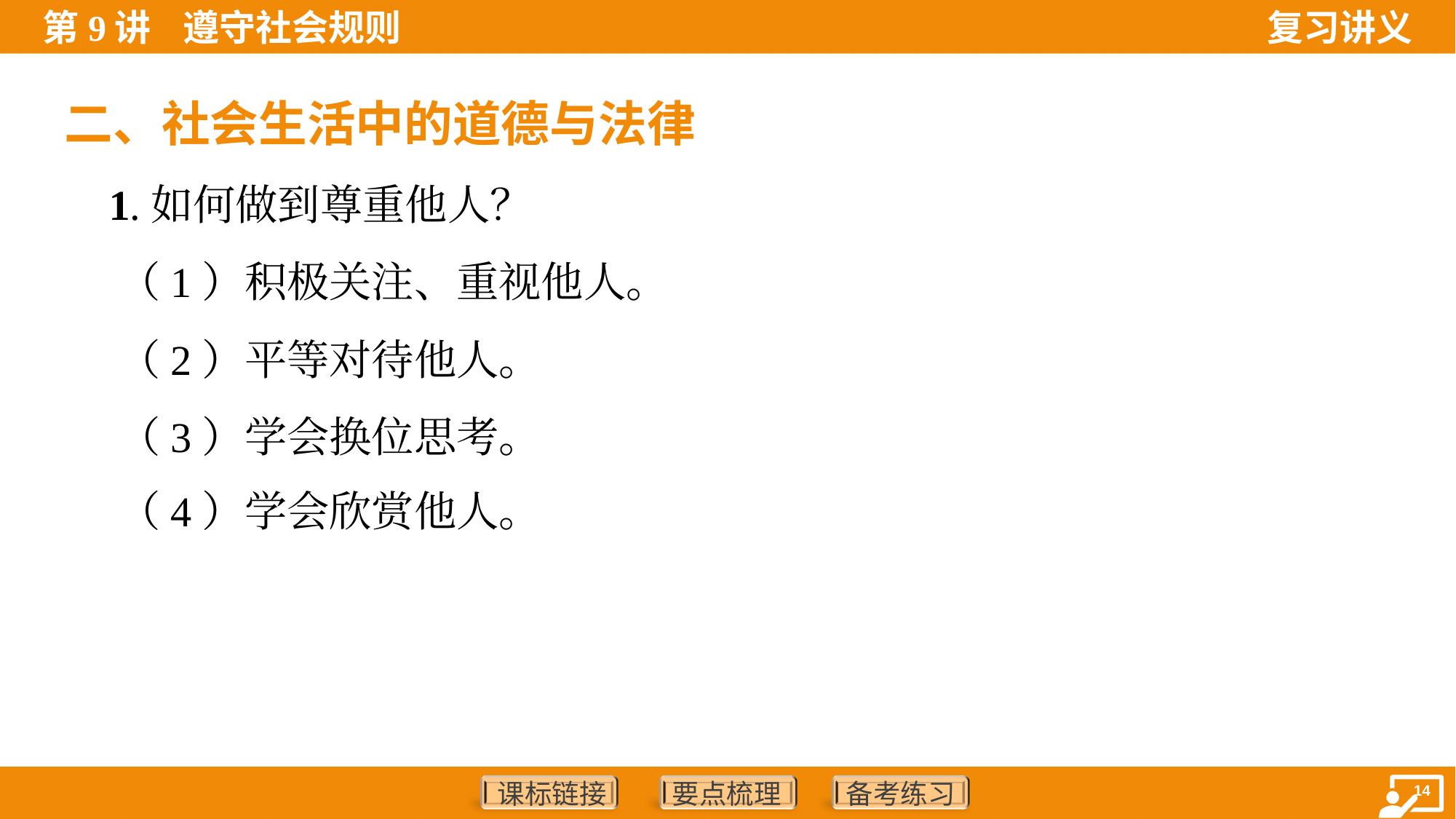

二、社会生活中的道德与法律
    1.如何做到尊重他人？
    （1）积极关注、重视他人。
    （2）平等对待他人。
    （3）学会换位思考。
    （4）学会欣赏他人。